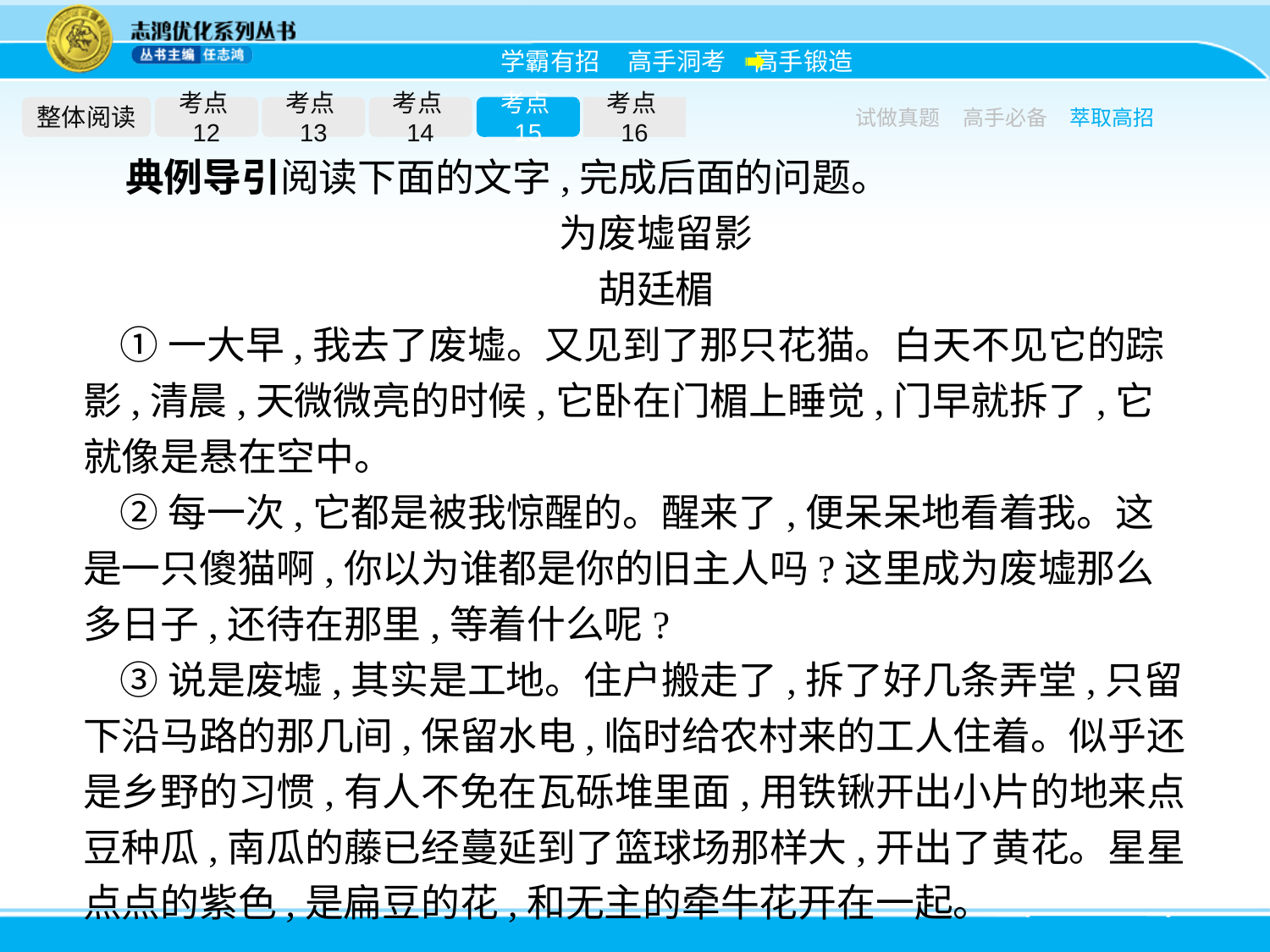

整体阅读
考点12
考点13
考点14
考点15
考点16
试做真题
高手必备
萃取高招
典例导引阅读下面的文字,完成后面的问题。
为废墟留影
胡廷楣
①一大早,我去了废墟。又见到了那只花猫。白天不见它的踪影,清晨,天微微亮的时候,它卧在门楣上睡觉,门早就拆了,它就像是悬在空中。
②每一次,它都是被我惊醒的。醒来了,便呆呆地看着我。这是一只傻猫啊,你以为谁都是你的旧主人吗?这里成为废墟那么多日子,还待在那里,等着什么呢?
③说是废墟,其实是工地。住户搬走了,拆了好几条弄堂,只留下沿马路的那几间,保留水电,临时给农村来的工人住着。似乎还是乡野的习惯,有人不免在瓦砾堆里面,用铁锹开出小片的地来点豆种瓜,南瓜的藤已经蔓延到了篮球场那样大,开出了黄花。星星点点的紫色,是扁豆的花,和无主的牵牛花开在一起。